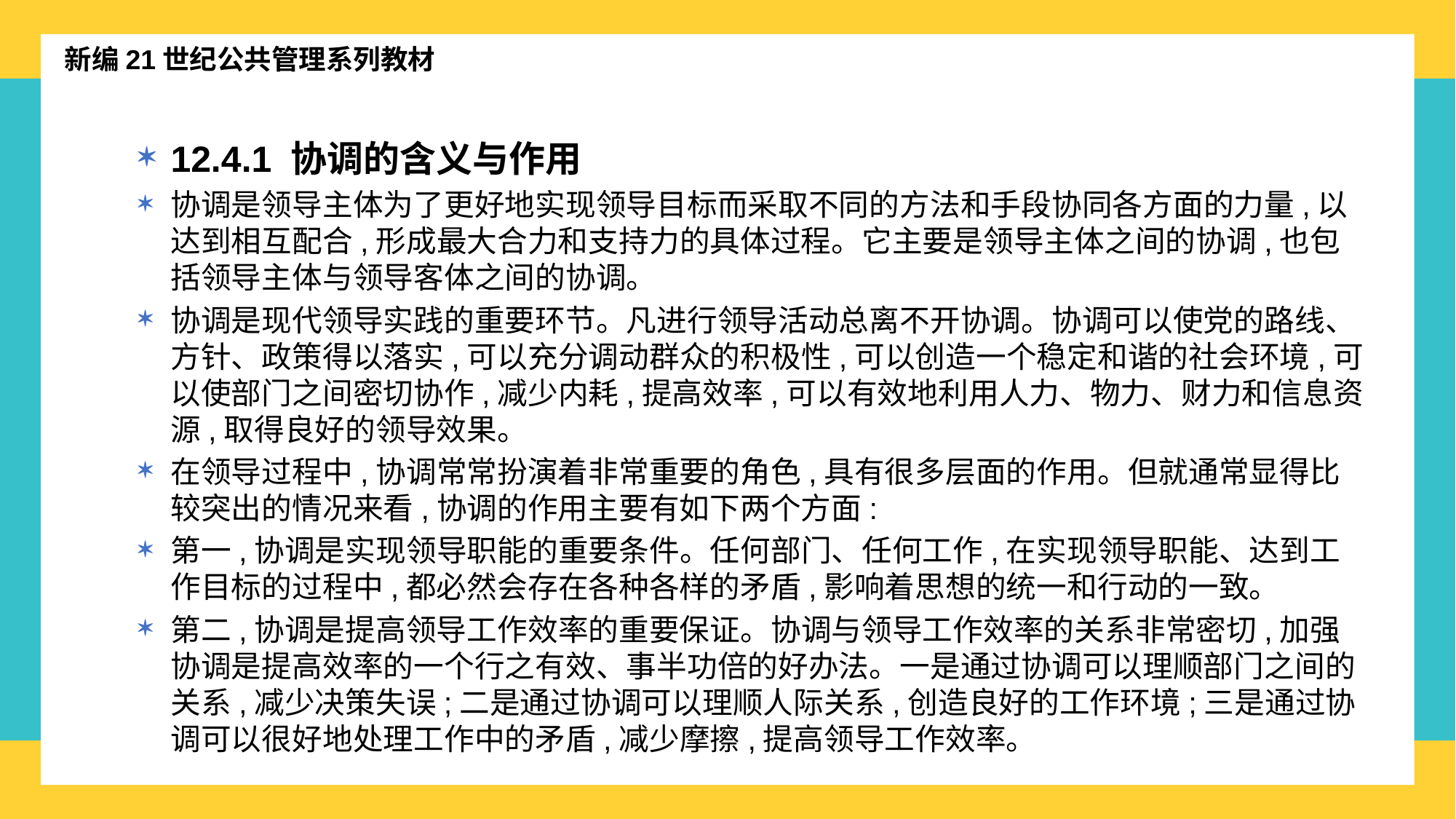

新编21世纪公共管理系列教材
12.4.1 协调的含义与作用
协调是领导主体为了更好地实现领导目标而采取不同的方法和手段协同各方面的力量,以达到相互配合,形成最大合力和支持力的具体过程。它主要是领导主体之间的协调,也包括领导主体与领导客体之间的协调。
协调是现代领导实践的重要环节。凡进行领导活动总离不开协调。协调可以使党的路线、方针、政策得以落实,可以充分调动群众的积极性,可以创造一个稳定和谐的社会环境,可以使部门之间密切协作,减少内耗,提高效率,可以有效地利用人力、物力、财力和信息资源,取得良好的领导效果。
在领导过程中,协调常常扮演着非常重要的角色,具有很多层面的作用。但就通常显得比较突出的情况来看,协调的作用主要有如下两个方面:
第一,协调是实现领导职能的重要条件。任何部门、任何工作,在实现领导职能、达到工作目标的过程中,都必然会存在各种各样的矛盾,影响着思想的统一和行动的一致。
第二,协调是提高领导工作效率的重要保证。协调与领导工作效率的关系非常密切,加强协调是提高效率的一个行之有效、事半功倍的好办法。一是通过协调可以理顺部门之间的关系,减少决策失误;二是通过协调可以理顺人际关系,创造良好的工作环境;三是通过协调可以很好地处理工作中的矛盾,减少摩擦,提高领导工作效率。